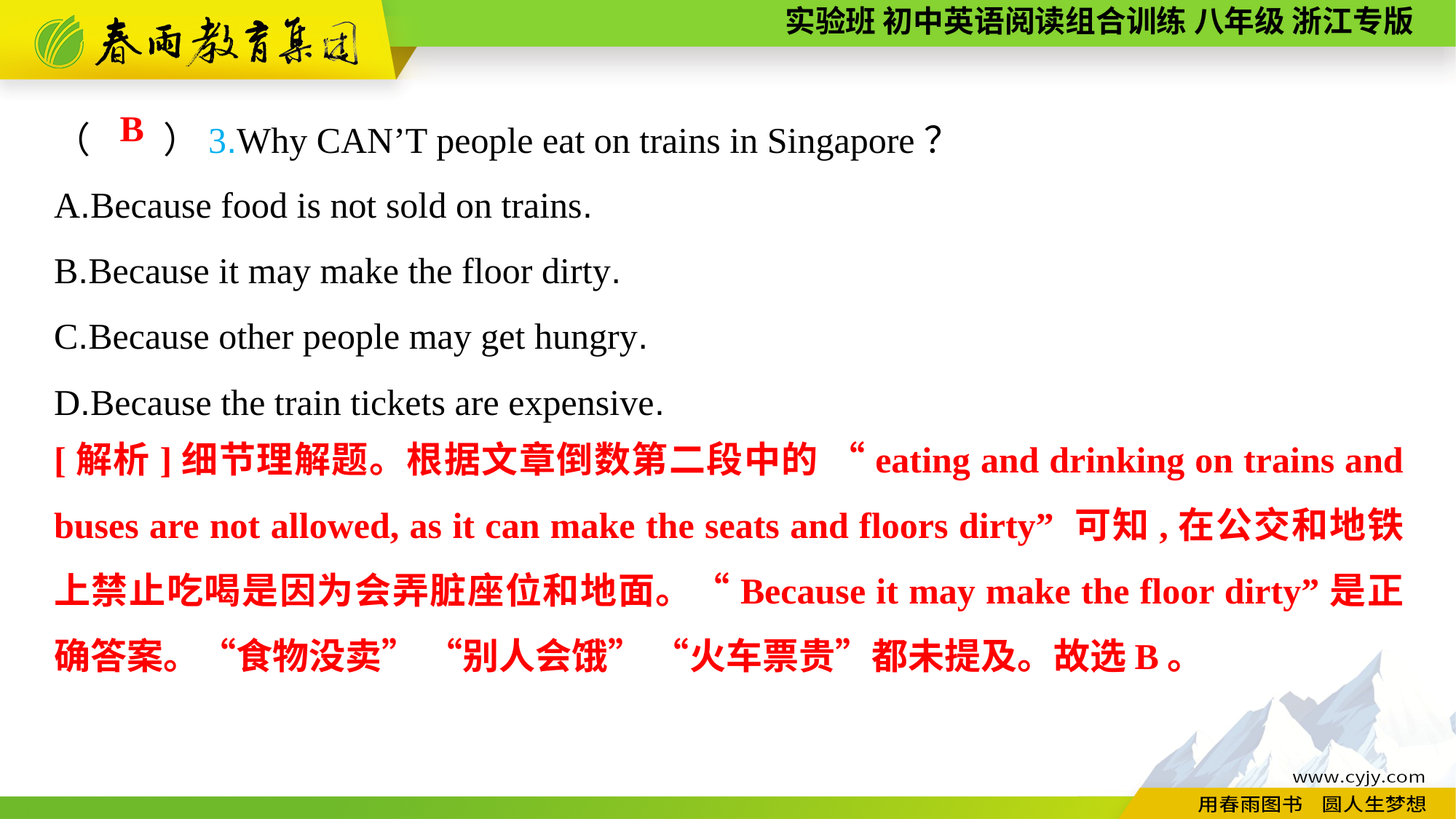

（　　）3.Why CAN’T people eat on trains in Singapore？
A.Because food is not sold on trains.
B.Because it may make the floor dirty.
C.Because other people may get hungry.
D.Because the train tickets are expensive.
B
[解析]细节理解题。根据文章倒数第二段中的 “eating and drinking on trains and buses are not allowed, as it can make the seats and floors dirty” 可知,在公交和地铁上禁止吃喝是因为会弄脏座位和地面。“Because it may make the floor dirty”是正确答案。“食物没卖” “别人会饿” “火车票贵”都未提及。故选B。